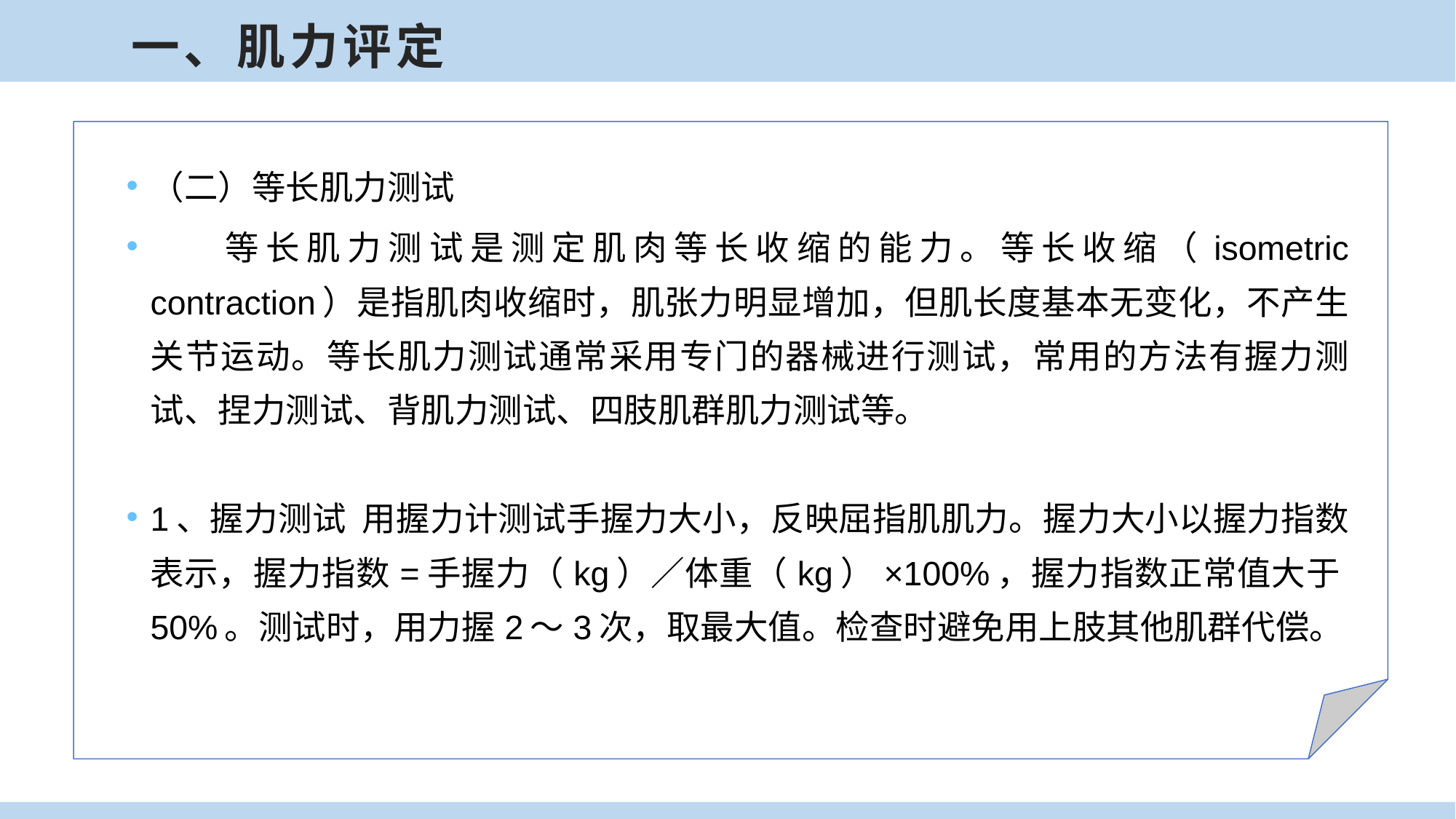

一、肌力评定

（二）等长肌力测试
    等长肌力测试是测定肌肉等长收缩的能力。等长收缩（isometric contraction）是指肌肉收缩时，肌张力明显增加，但肌长度基本无变化，不产生关节运动。等长肌力测试通常采用专门的器械进行测试，常用的方法有握力测试、捏力测试、背肌力测试、四肢肌群肌力测试等。

1、握力测试  用握力计测试手握力大小，反映屈指肌肌力。握力大小以握力指数表示，握力指数=手握力（kg）／体重（kg）×100%，握力指数正常值大于50%。测试时，用力握2～3次，取最大值。检查时避免用上肢其他肌群代偿。